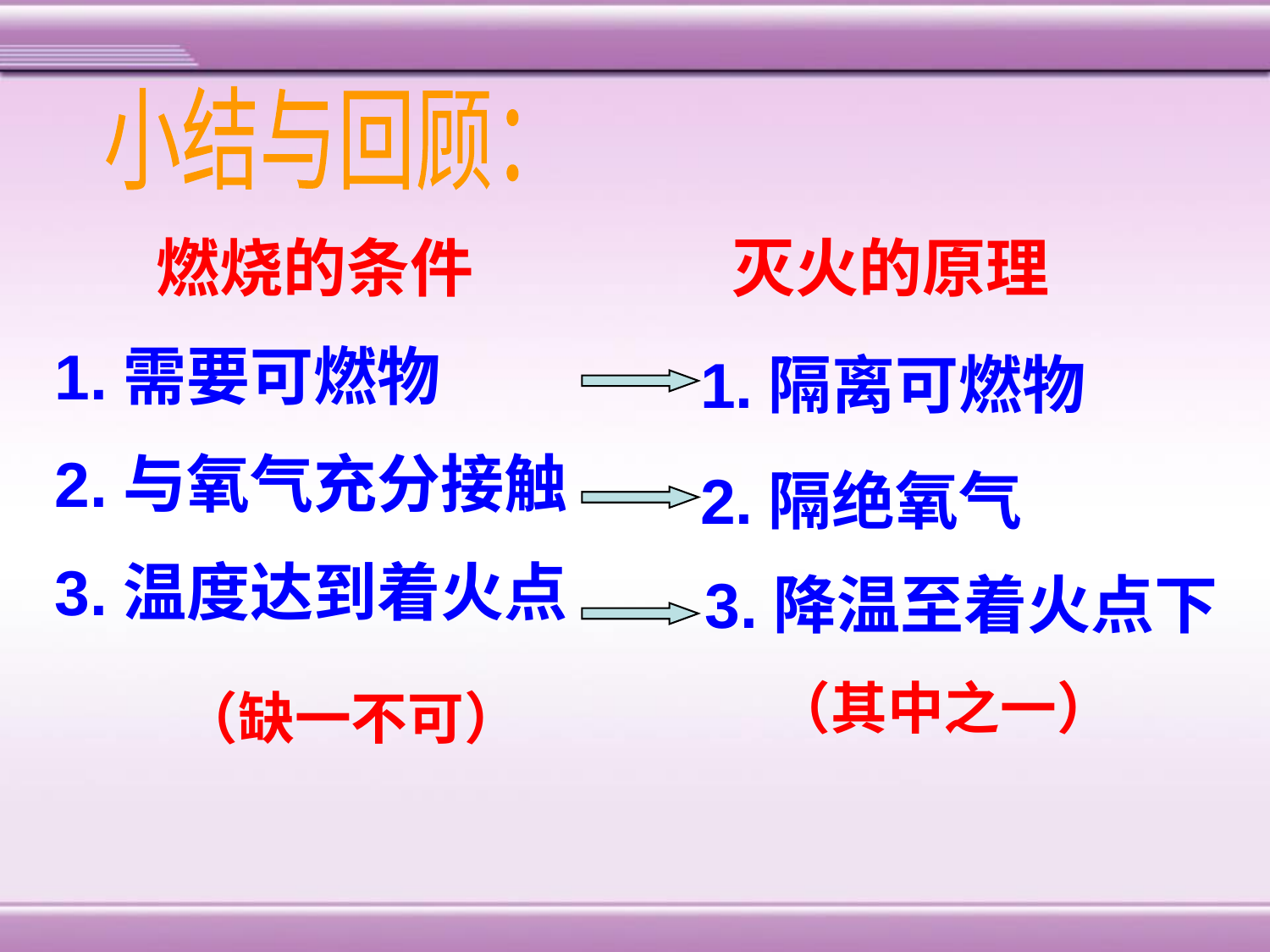

小结与回顾：
      燃烧的条件
1.需要可燃物
2.与氧气充分接触
3.温度达到着火点

灭火的原理
1.隔离可燃物

2.隔绝氧气

3.降温至着火点下

（其中之一）
（缺一不可）

15